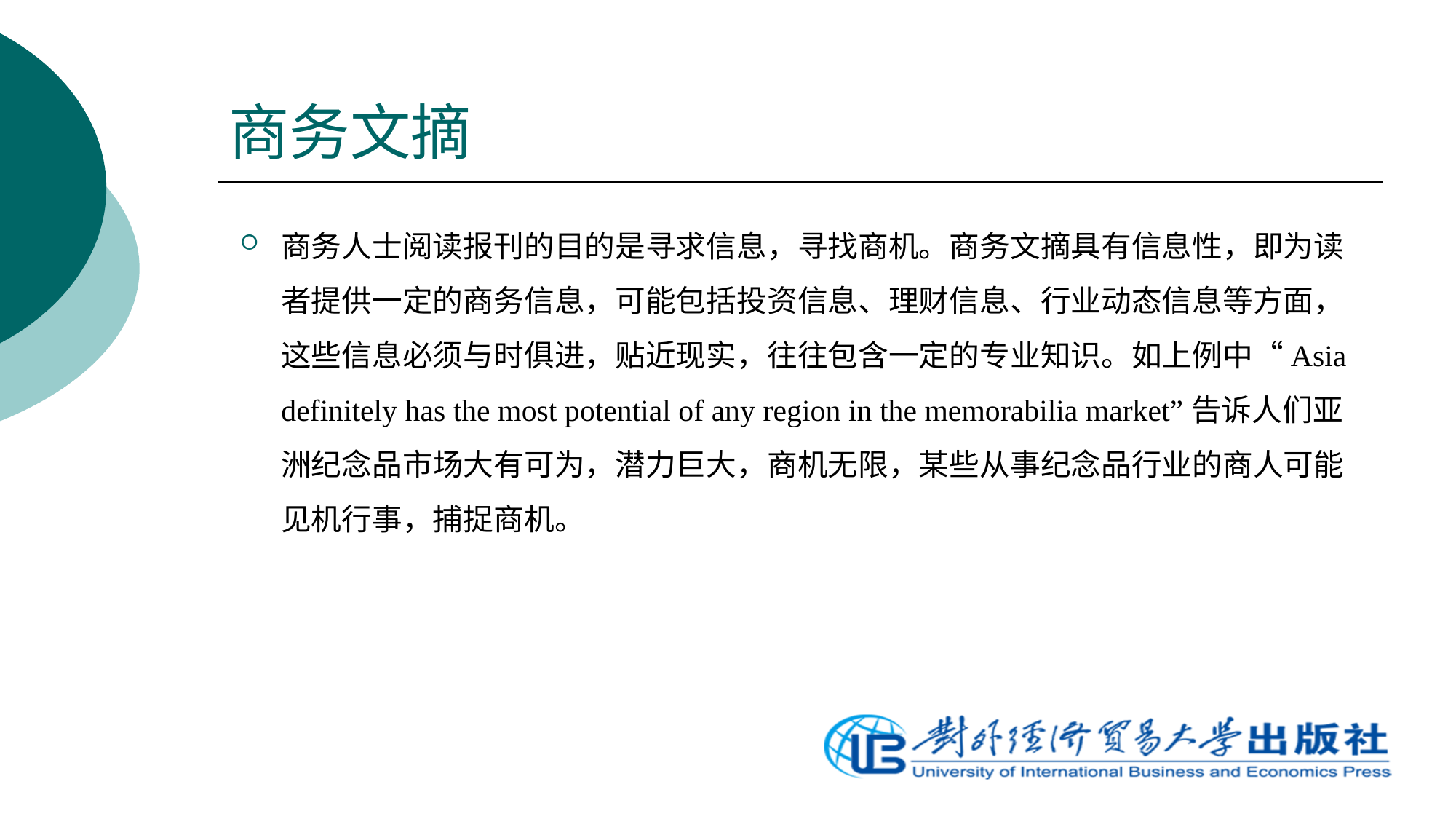

# 商务文摘
商务人士阅读报刊的目的是寻求信息，寻找商机。商务文摘具有信息性，即为读者提供一定的商务信息，可能包括投资信息、理财信息、行业动态信息等方面，这些信息必须与时俱进，贴近现实，往往包含一定的专业知识。如上例中“Asia definitely has the most potential of any region in the memorabilia market”告诉人们亚洲纪念品市场大有可为，潜力巨大，商机无限，某些从事纪念品行业的商人可能见机行事，捕捉商机。